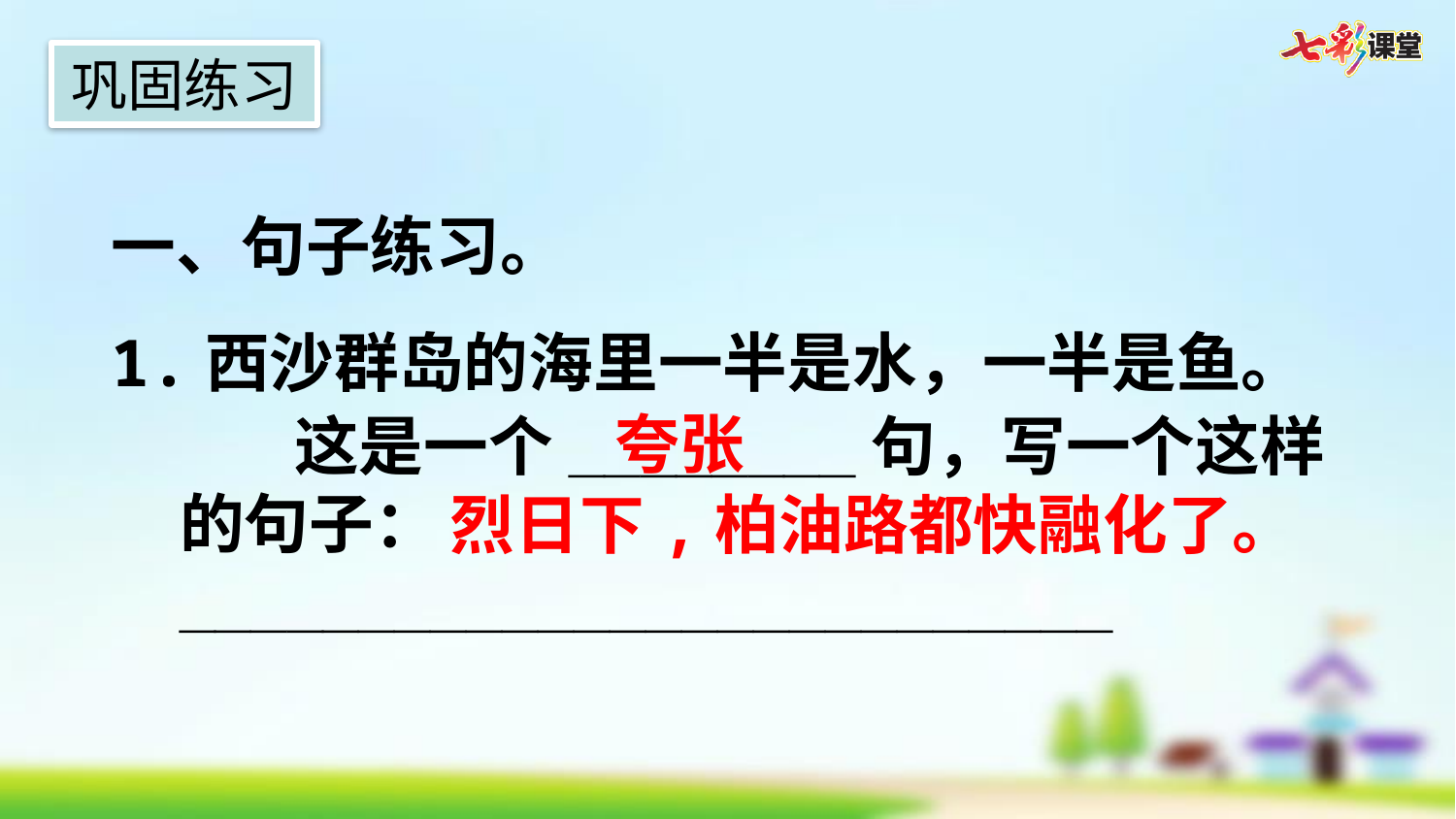

巩固练习
一、句子练习。
1.西沙群岛的海里一半是水，一半是鱼。
夸张
这是一个________句，写一个这样的句子：__________________________
烈日下,柏油路都快融化了。